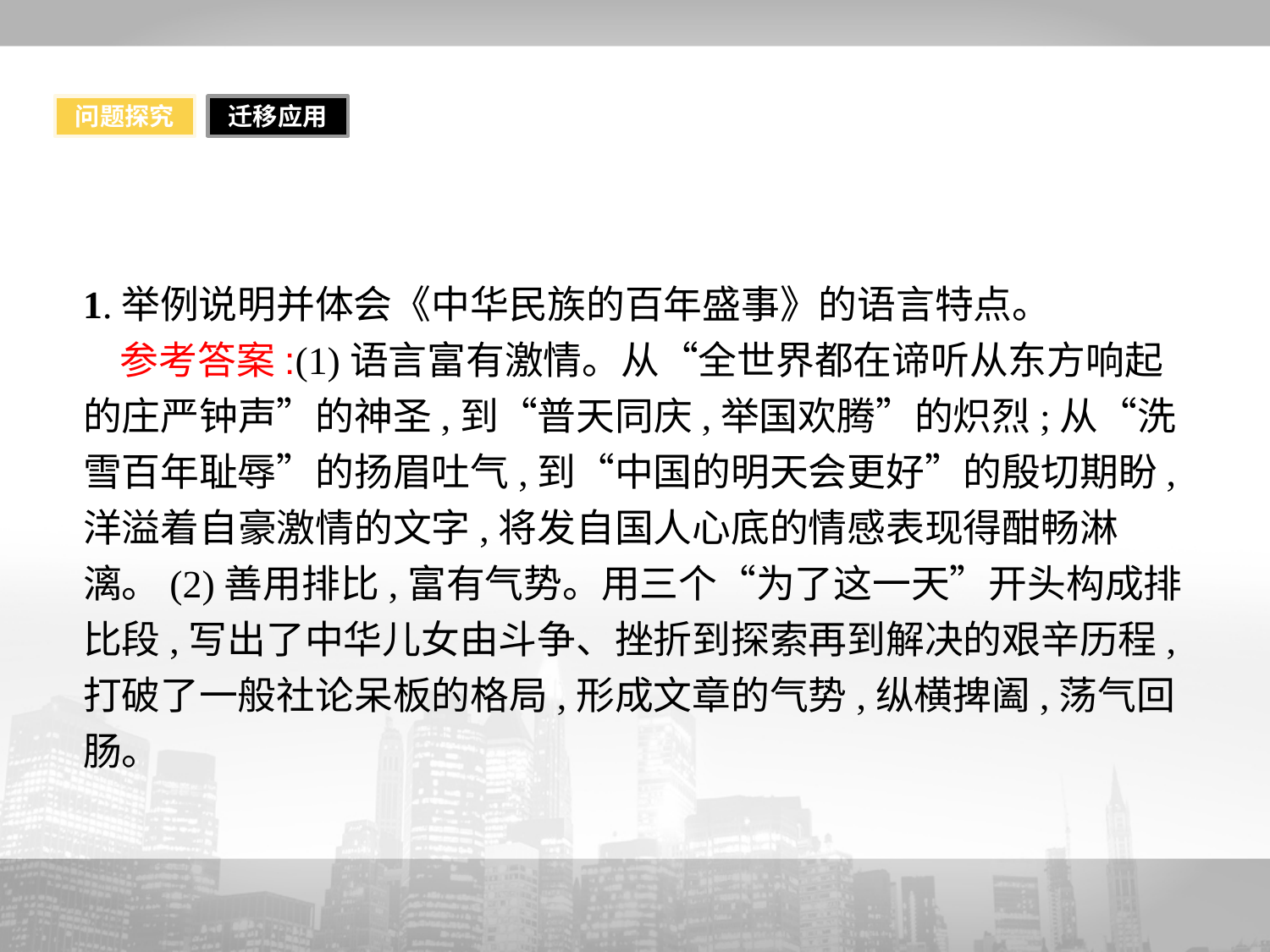

问题探究
迁移应用
1.举例说明并体会《中华民族的百年盛事》的语言特点。
参考答案:(1)语言富有激情。从“全世界都在谛听从东方响起的庄严钟声”的神圣,到“普天同庆,举国欢腾”的炽烈;从“洗雪百年耻辱”的扬眉吐气,到“中国的明天会更好”的殷切期盼,洋溢着自豪激情的文字,将发自国人心底的情感表现得酣畅淋漓。(2)善用排比,富有气势。用三个“为了这一天”开头构成排比段,写出了中华儿女由斗争、挫折到探索再到解决的艰辛历程,打破了一般社论呆板的格局,形成文章的气势,纵横捭阖,荡气回肠。